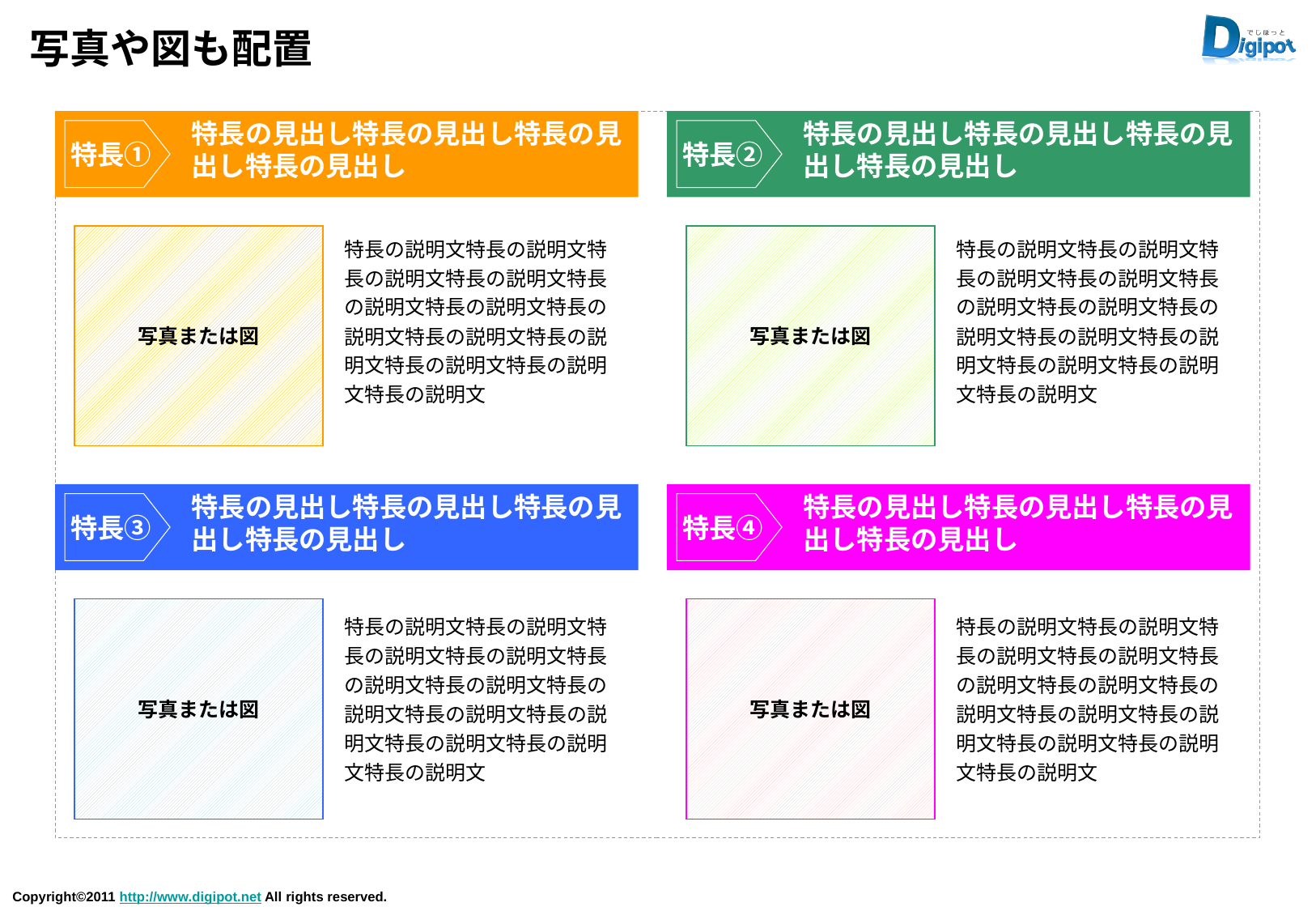

# 写真や図も配置

特長の見出し特長の見出し特長の見出し特長の見出し

特長の見出し特長の見出し特長の見出し特長の見出し
特長①
特長②
写真または図
特長の説明文特長の説明文特長の説明文特長の説明文特長の説明文特長の説明文特長の説明文特長の説明文特長の説明文特長の説明文特長の説明文特長の説明文
写真または図
特長の説明文特長の説明文特長の説明文特長の説明文特長の説明文特長の説明文特長の説明文特長の説明文特長の説明文特長の説明文特長の説明文特長の説明文

特長の見出し特長の見出し特長の見出し特長の見出し

特長の見出し特長の見出し特長の見出し特長の見出し
特長③
特長④
写真または図
写真または図
特長の説明文特長の説明文特長の説明文特長の説明文特長の説明文特長の説明文特長の説明文特長の説明文特長の説明文特長の説明文特長の説明文特長の説明文
特長の説明文特長の説明文特長の説明文特長の説明文特長の説明文特長の説明文特長の説明文特長の説明文特長の説明文特長の説明文特長の説明文特長の説明文